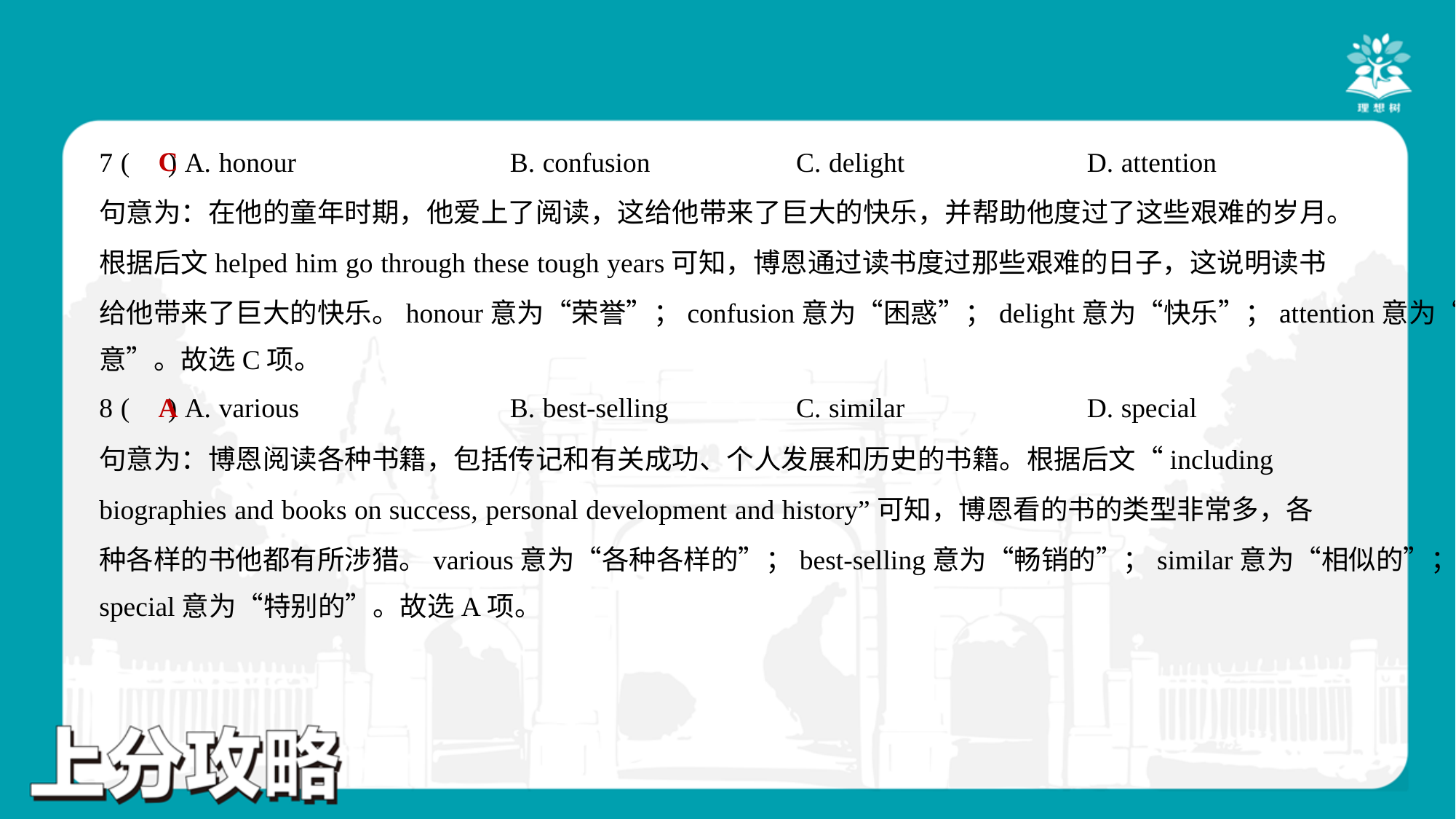

C
7 (     ) A. honour	B. confusion	C. delight	D. attention
句意为：在他的童年时期，他爱上了阅读，这给他带来了巨大的快乐，并帮助他度过了这些艰难的岁月。
根据后文helped him go through these tough years可知，博恩通过读书度过那些艰难的日子，这说明读书
给他带来了巨大的快乐。honour意为“荣誉”；confusion意为“困惑”；delight意为“快乐”；attention意为“注
意”。故选C项。
A
8 (     ) A. various	B. best-selling	C. similar	D. special
句意为：博恩阅读各种书籍，包括传记和有关成功、个人发展和历史的书籍。根据后文“including
biographies and books on success, personal development and history”可知，博恩看的书的类型非常多，各
种各样的书他都有所涉猎。various意为“各种各样的”；best-selling意为“畅销的”；similar意为“相似的”；
special意为“特别的”。故选A项。